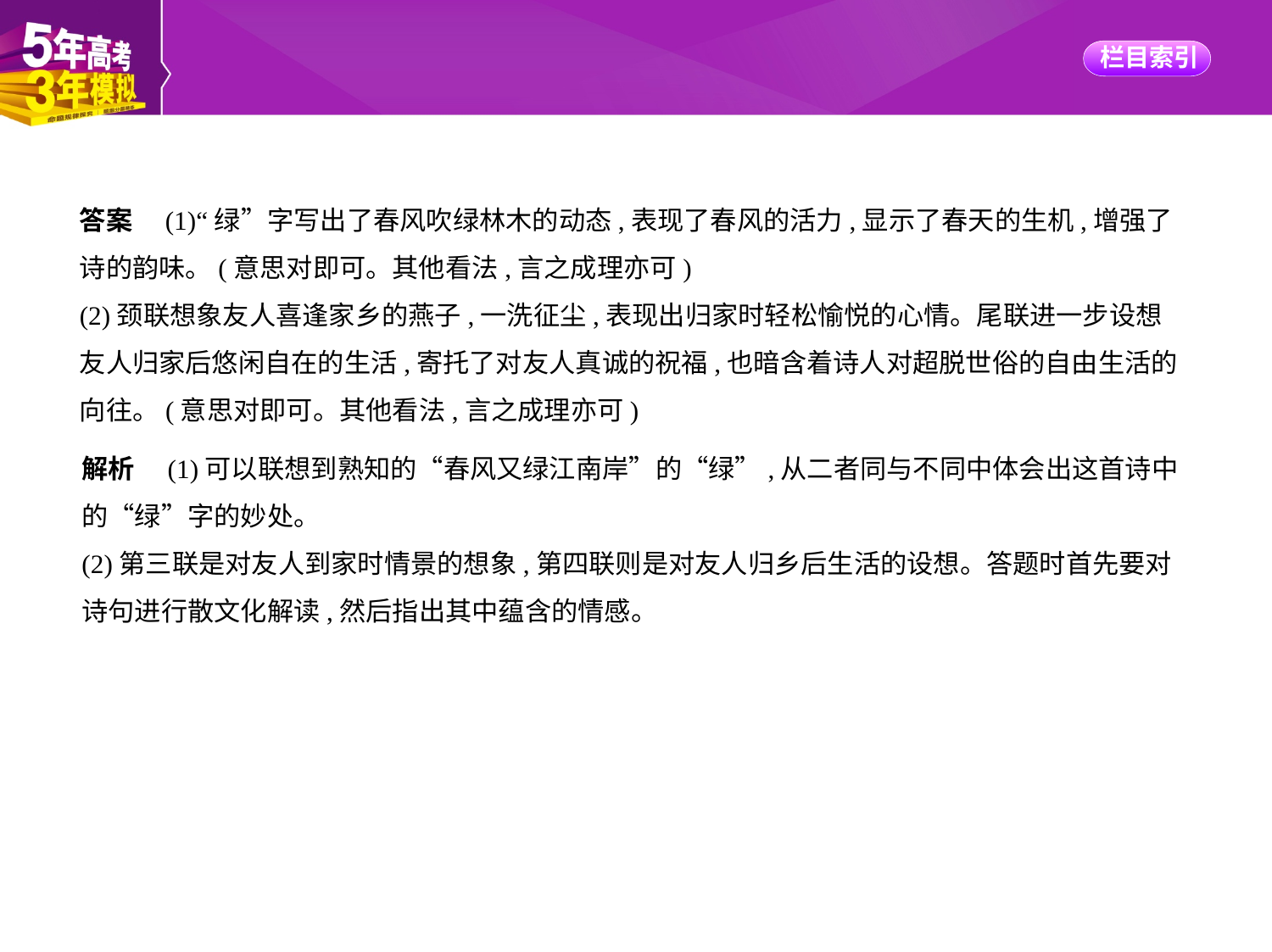

答案　(1)“绿”字写出了春风吹绿林木的动态,表现了春风的活力,显示了春天的生机,增强了
诗的韵味。(意思对即可。其他看法,言之成理亦可)
(2)颈联想象友人喜逢家乡的燕子,一洗征尘,表现出归家时轻松愉悦的心情。尾联进一步设想
友人归家后悠闲自在的生活,寄托了对友人真诚的祝福,也暗含着诗人对超脱世俗的自由生活的
向往。(意思对即可。其他看法,言之成理亦可)
解析　(1)可以联想到熟知的“春风又绿江南岸”的“绿”,从二者同与不同中体会出这首诗中
的“绿”字的妙处。
(2)第三联是对友人到家时情景的想象,第四联则是对友人归乡后生活的设想。答题时首先要对
诗句进行散文化解读,然后指出其中蕴含的情感。